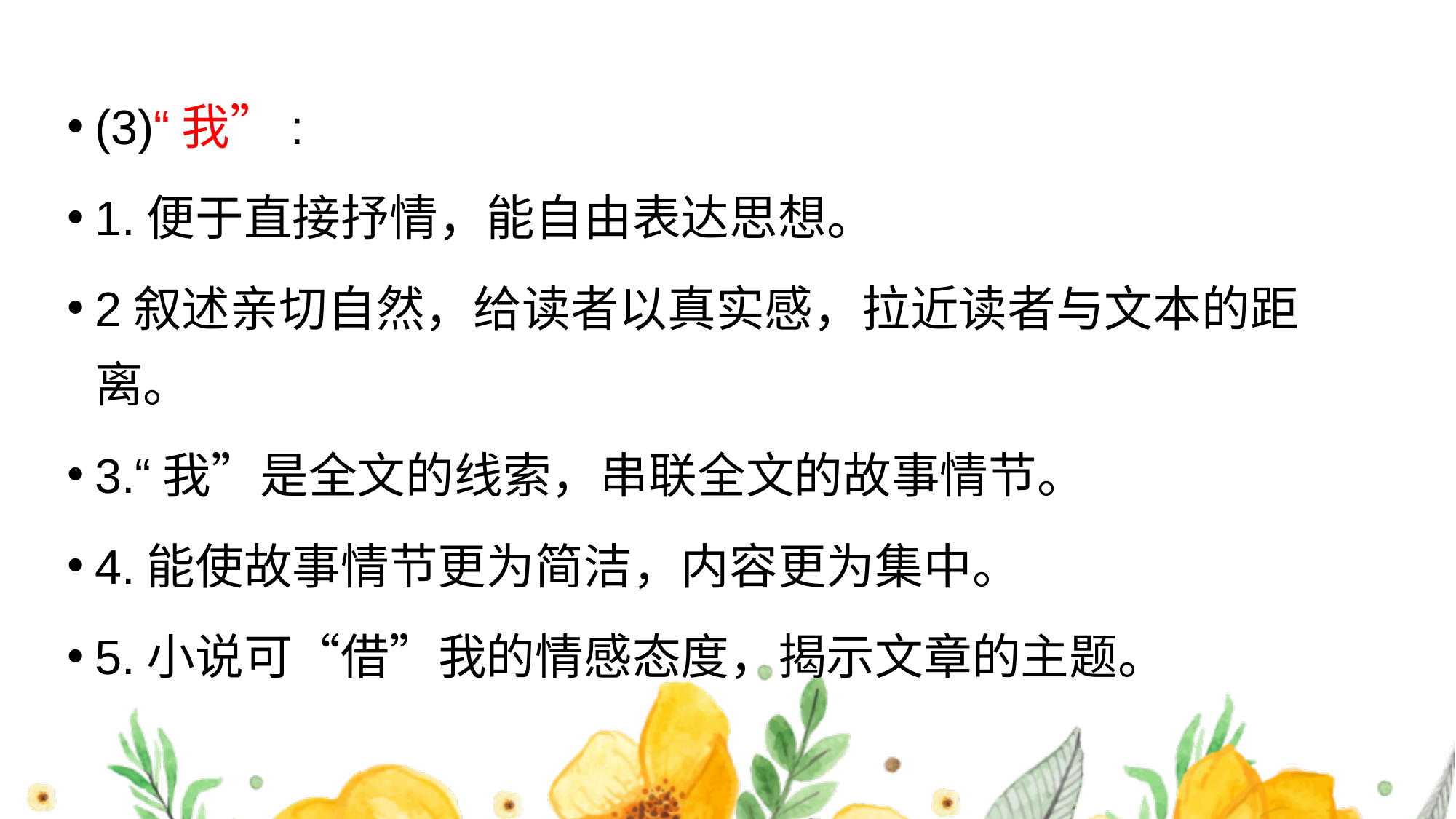

#
(3)“我”:
1.便于直接抒情，能自由表达思想。
2叙述亲切自然，给读者以真实感，拉近读者与文本的距离。
3.“我”是全文的线索，串联全文的故事情节。
4.能使故事情节更为简洁，内容更为集中。
5.小说可“借”我的情感态度，揭示文章的主题。